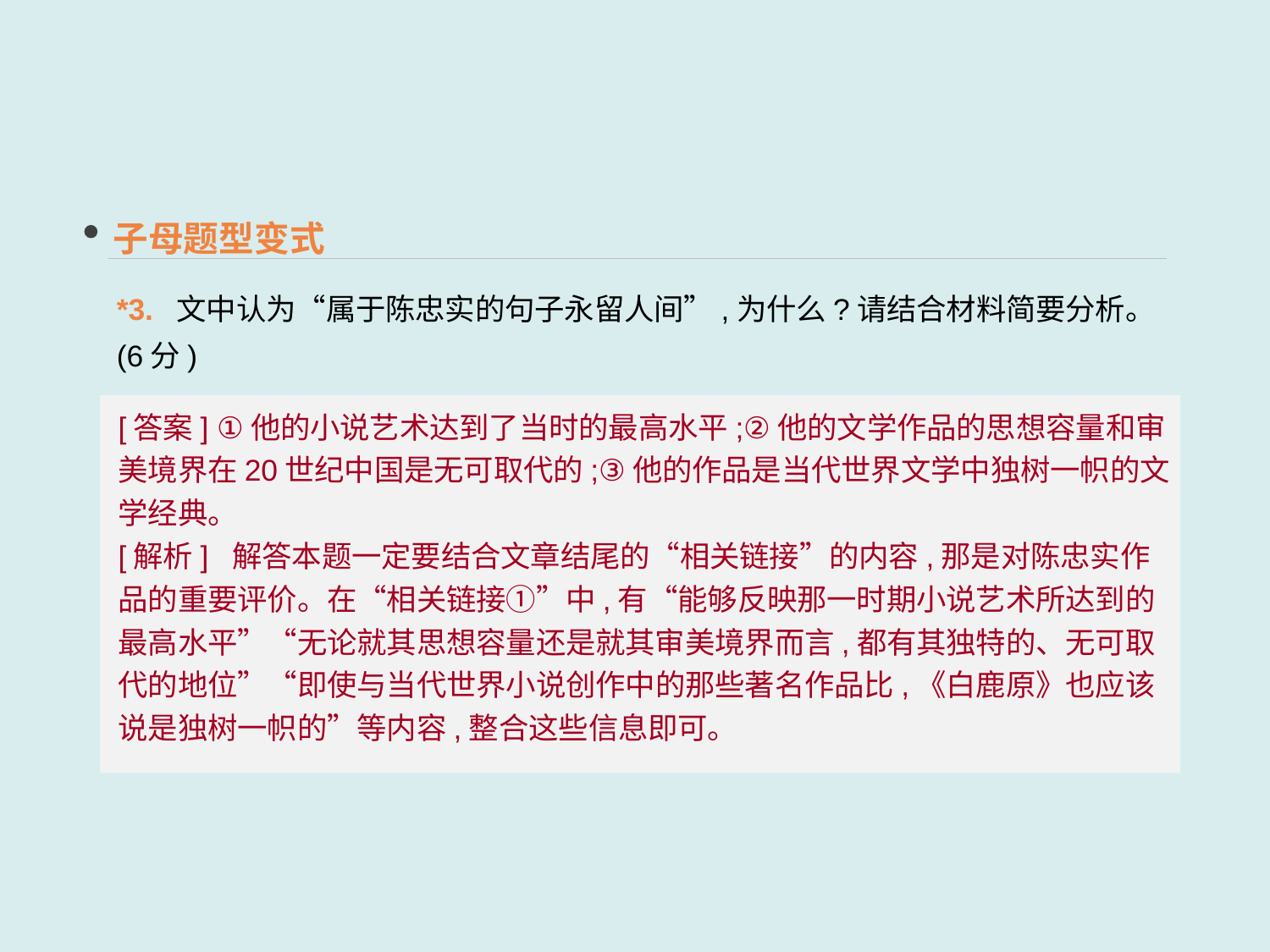

子母题型变式

*3.  文中认为“属于陈忠实的句子永留人间”,为什么?请结合材料简要分析。(6分)

[答案] ①他的小说艺术达到了当时的最高水平;②他的文学作品的思想容量和审美境界在20世纪中国是无可取代的;③他的作品是当代世界文学中独树一帜的文学经典。
[解析]  解答本题一定要结合文章结尾的“相关链接”的内容,那是对陈忠实作品的重要评价。在“相关链接①”中,有“能够反映那一时期小说艺术所达到的最高水平”“无论就其思想容量还是就其审美境界而言,都有其独特的、无可取代的地位”“即使与当代世界小说创作中的那些著名作品比,《白鹿原》也应该说是独树一帜的”等内容,整合这些信息即可。